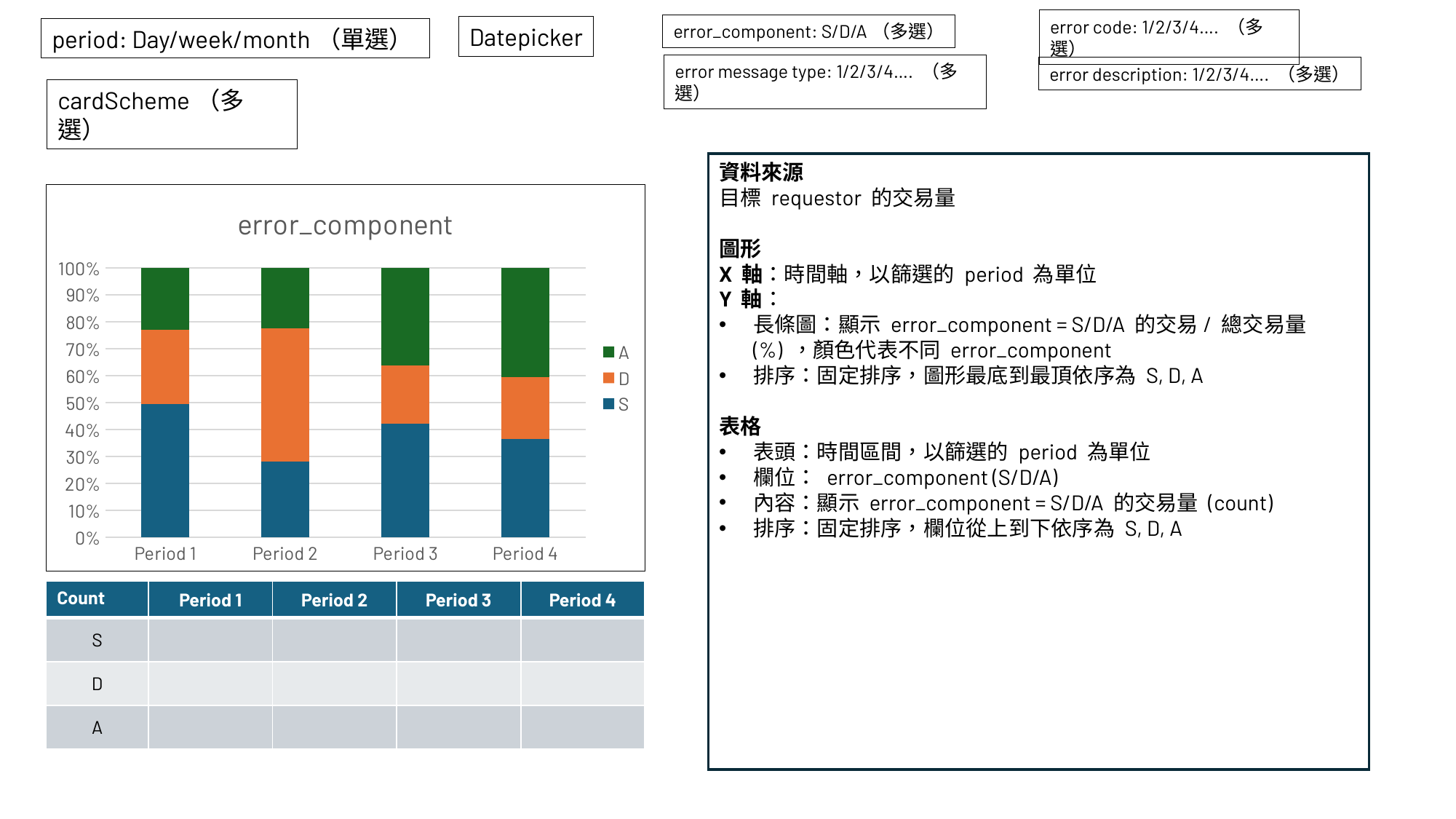

error code: 1/2/3/4…. （多選）
error_component: S/D/A（多選）
Datepicker
period: Day/week/month（單選）
error message type: 1/2/3/4…. （多選）
error description: 1/2/3/4…. （多選）
cardScheme（多選）
資料來源
目標 requestor 的交易量

圖形
X 軸：時間軸，以篩選的 period 為單位
Y 軸：
長條圖：顯示 error_component = S/D/A 的交易/ 總交易量(%) ，顏色代表不同 error_component
排序：固定排序，圖形最底到最頂依序為 S, D, A

表格
表頭：時間區間，以篩選的 period 為單位
欄位： error_component (S/D/A)
內容：顯示 error_component = S/D/A 的交易量 (count)
排序：固定排序，欄位從上到下依序為 S, D, A

### Chart: error_component

| Category | S | D | A |
|---|---|---|---|
| Period 1 | 4.3 | 2.4 | 2.0 |
| Period 2 | 2.5 | 4.4 | 2.0 |
| Period 3 | 3.5 | 1.8 | 3.0 |
| Period 4 | 4.5 | 2.8 | 5.0 |
| Count | Period 1 | Period 2 | Period 3 | Period 4 |
| --- | --- | --- | --- | --- |
| S |  |  |  |  |
| D |  |  |  |  |
| A |  |  |  |  |